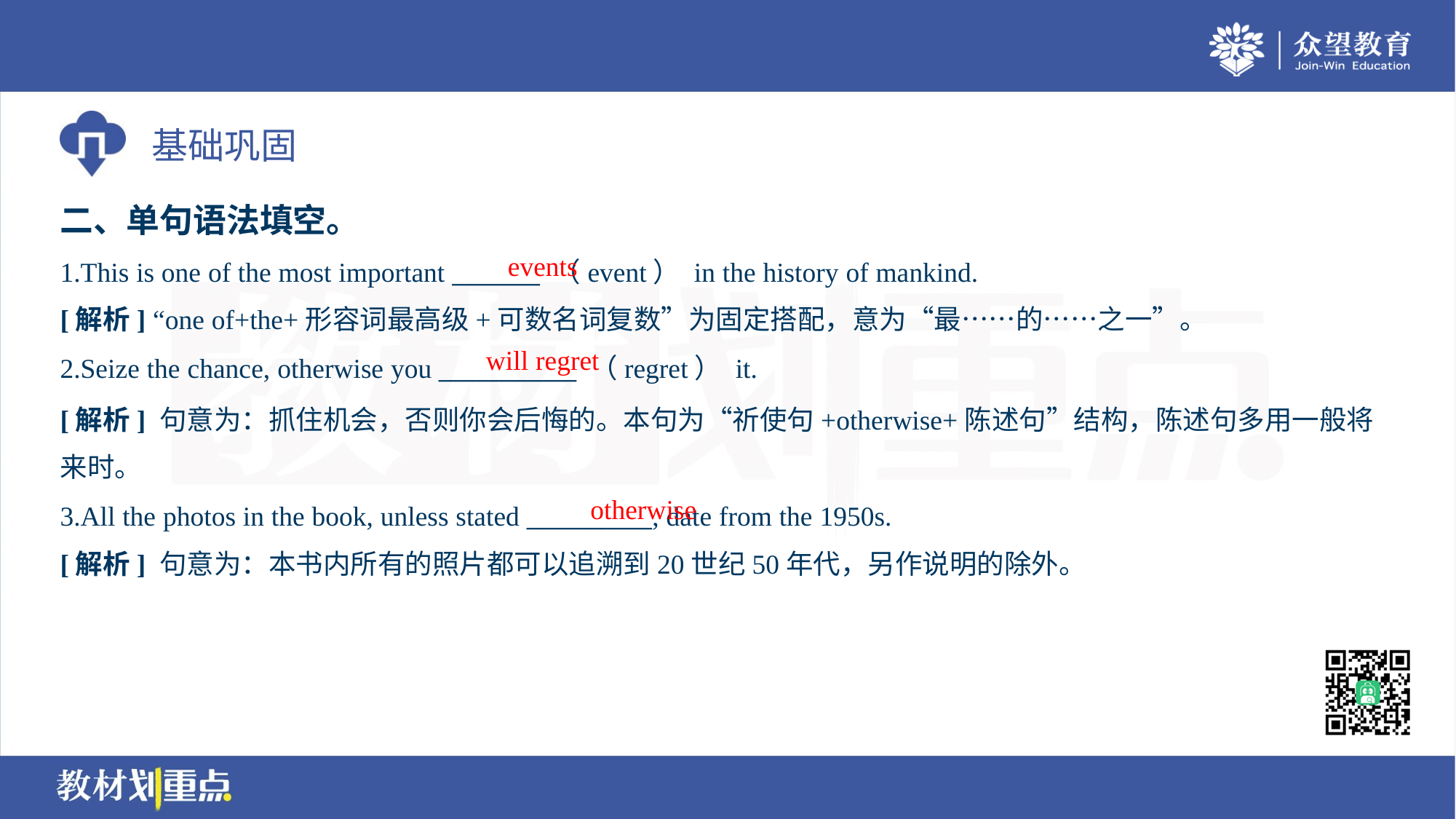

二、单句语法填空。
events
1.This is one of the most important _______ （event） in the history of mankind.
[解析] “one of+the+形容词最高级+可数名词复数”为固定搭配，意为“最……的……之一”。
will regret
2.Seize the chance, otherwise you ___________ （regret） it.
[解析] 句意为：抓住机会，否则你会后悔的。本句为“祈使句+otherwise+陈述句”结构，陈述句多用一般将
来时。
otherwise
3.All the photos in the book, unless stated __________, date from the 1950s.
[解析] 句意为：本书内所有的照片都可以追溯到20世纪50年代，另作说明的除外。